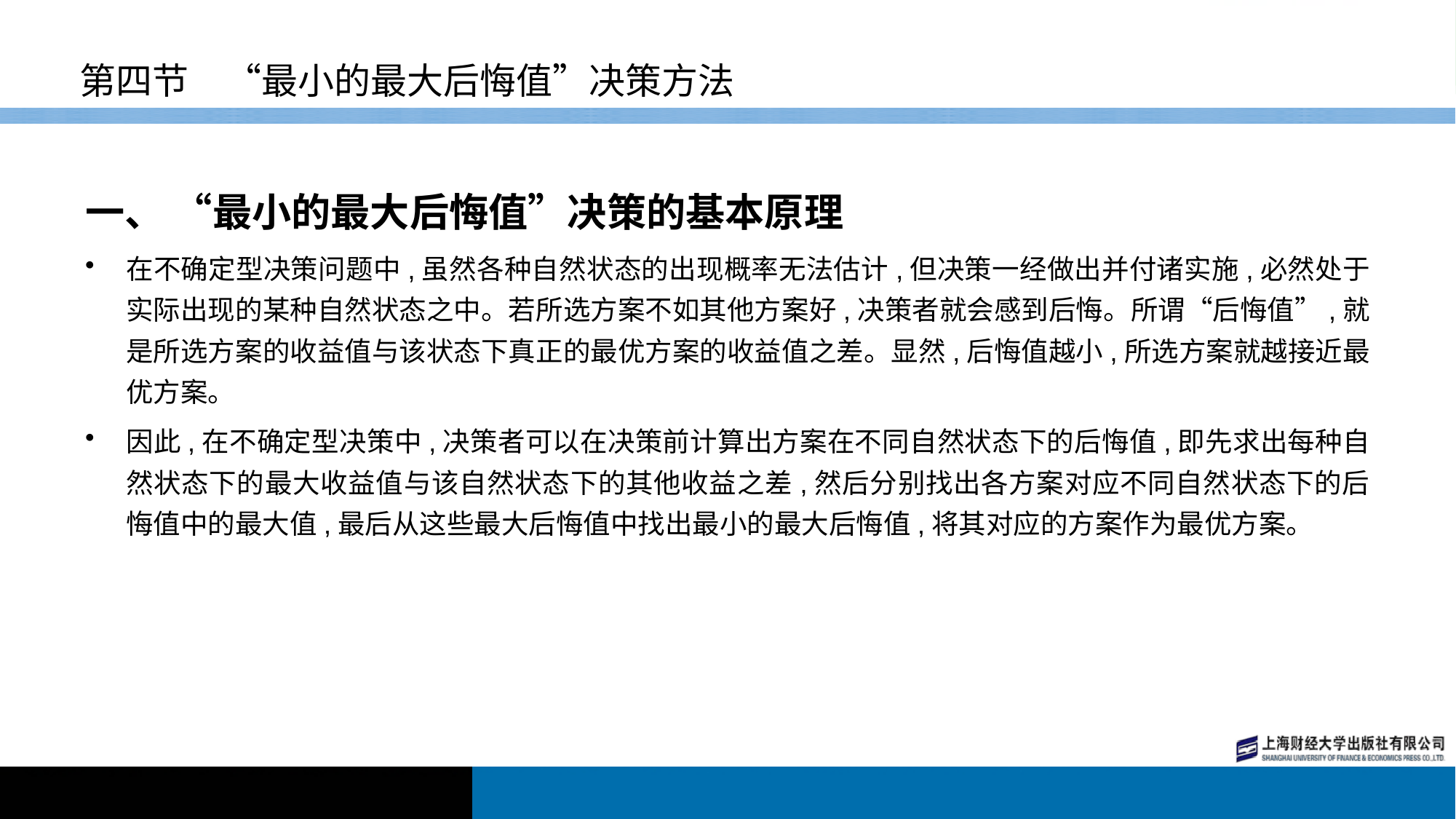

# 第四节　“最小的最大后悔值”决策方法
一、 “最小的最大后悔值”决策的基本原理
在不确定型决策问题中,虽然各种自然状态的出现概率无法估计,但决策一经做出并付诸实施,必然处于实际出现的某种自然状态之中。若所选方案不如其他方案好,决策者就会感到后悔。所谓“后悔值”,就是所选方案的收益值与该状态下真正的最优方案的收益值之差。显然,后悔值越小,所选方案就越接近最优方案。
因此,在不确定型决策中,决策者可以在决策前计算出方案在不同自然状态下的后悔值,即先求出每种自然状态下的最大收益值与该自然状态下的其他收益之差,然后分别找出各方案对应不同自然状态下的后悔值中的最大值,最后从这些最大后悔值中找出最小的最大后悔值,将其对应的方案作为最优方案。
9